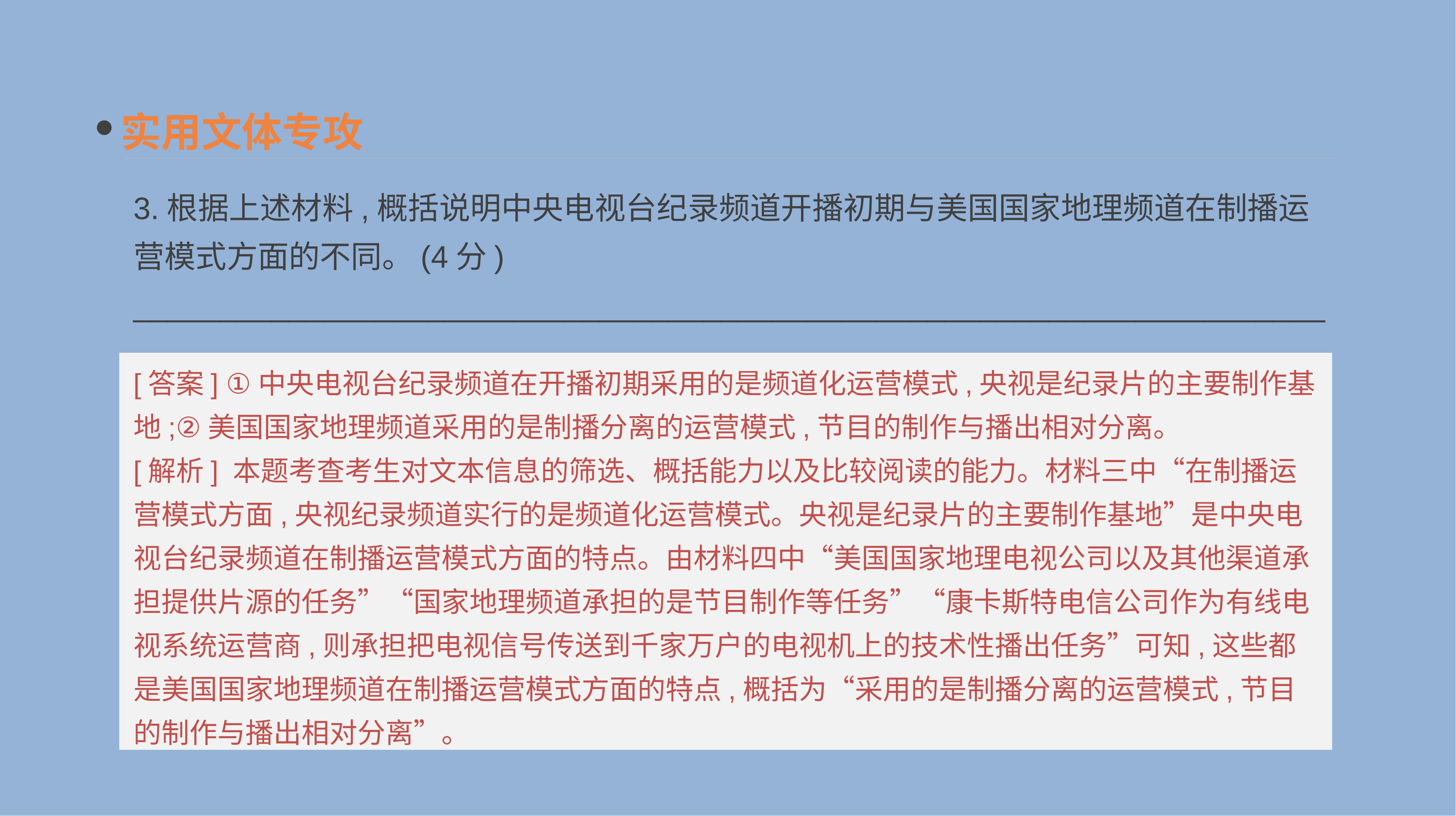

实用文体专攻

3.根据上述材料,概括说明中央电视台纪录频道开播初期与美国国家地理频道在制播运营模式方面的不同。(4分)
_____________________________________________________________________________________

[答案] ①中央电视台纪录频道在开播初期采用的是频道化运营模式,央视是纪录片的主要制作基地;②美国国家地理频道采用的是制播分离的运营模式,节目的制作与播出相对分离。
[解析] 本题考查考生对文本信息的筛选、概括能力以及比较阅读的能力。材料三中“在制播运营模式方面,央视纪录频道实行的是频道化运营模式。央视是纪录片的主要制作基地”是中央电视台纪录频道在制播运营模式方面的特点。由材料四中“美国国家地理电视公司以及其他渠道承担提供片源的任务”“国家地理频道承担的是节目制作等任务”“康卡斯特电信公司作为有线电视系统运营商,则承担把电视信号传送到千家万户的电视机上的技术性播出任务”可知,这些都是美国国家地理频道在制播运营模式方面的特点,概括为“采用的是制播分离的运营模式,节目的制作与播出相对分离”。